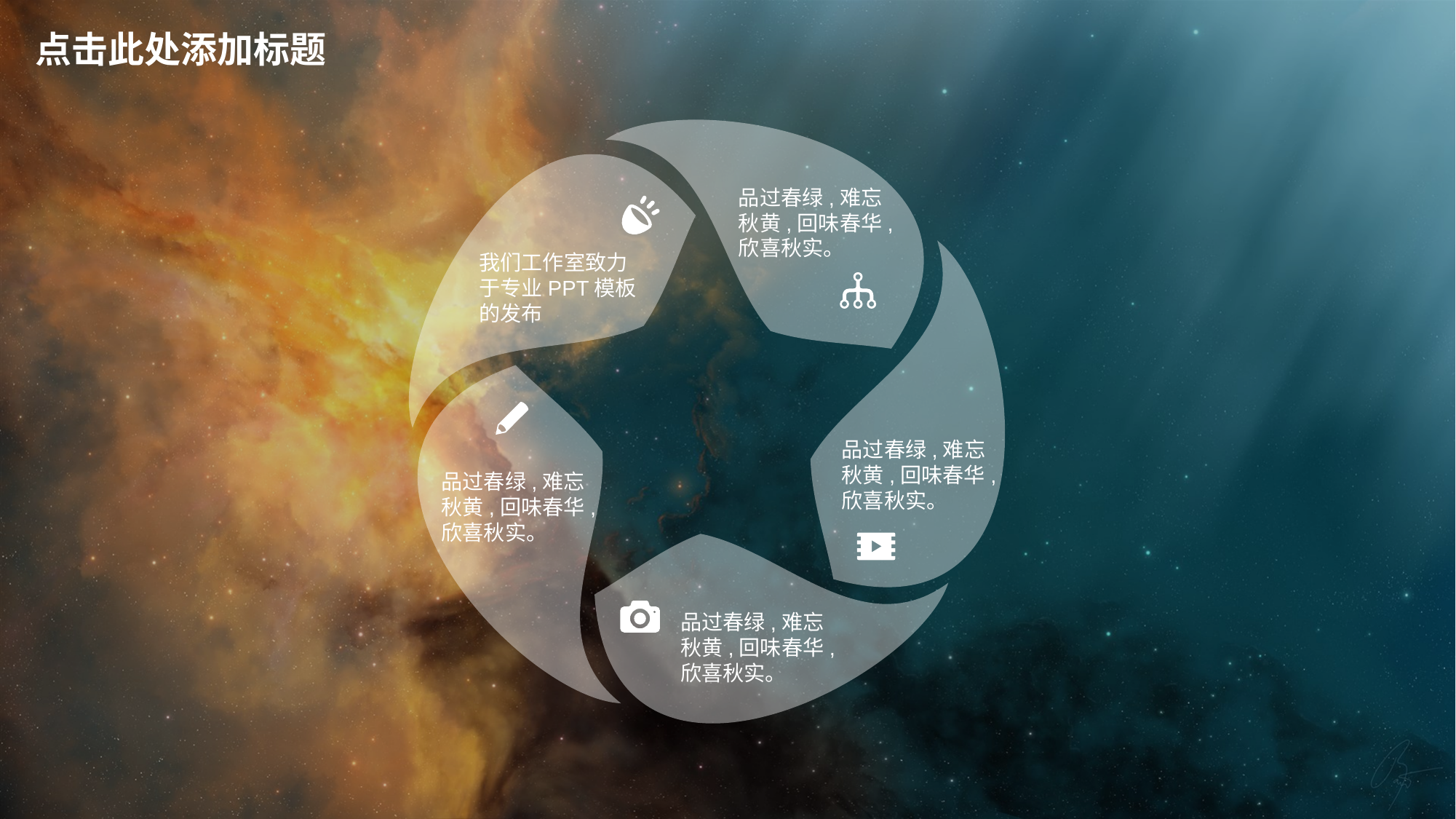

点击此处添加标题

品过春绿,难忘秋黄,回味春华,欣喜秋实。

我们工作室致力
于专业PPT模板
的发布

品过春绿,难忘秋黄,回味春华,欣喜秋实。
品过春绿,难忘秋黄,回味春华,欣喜秋实。

品过春绿,难忘秋黄,回味春华,欣喜秋实。